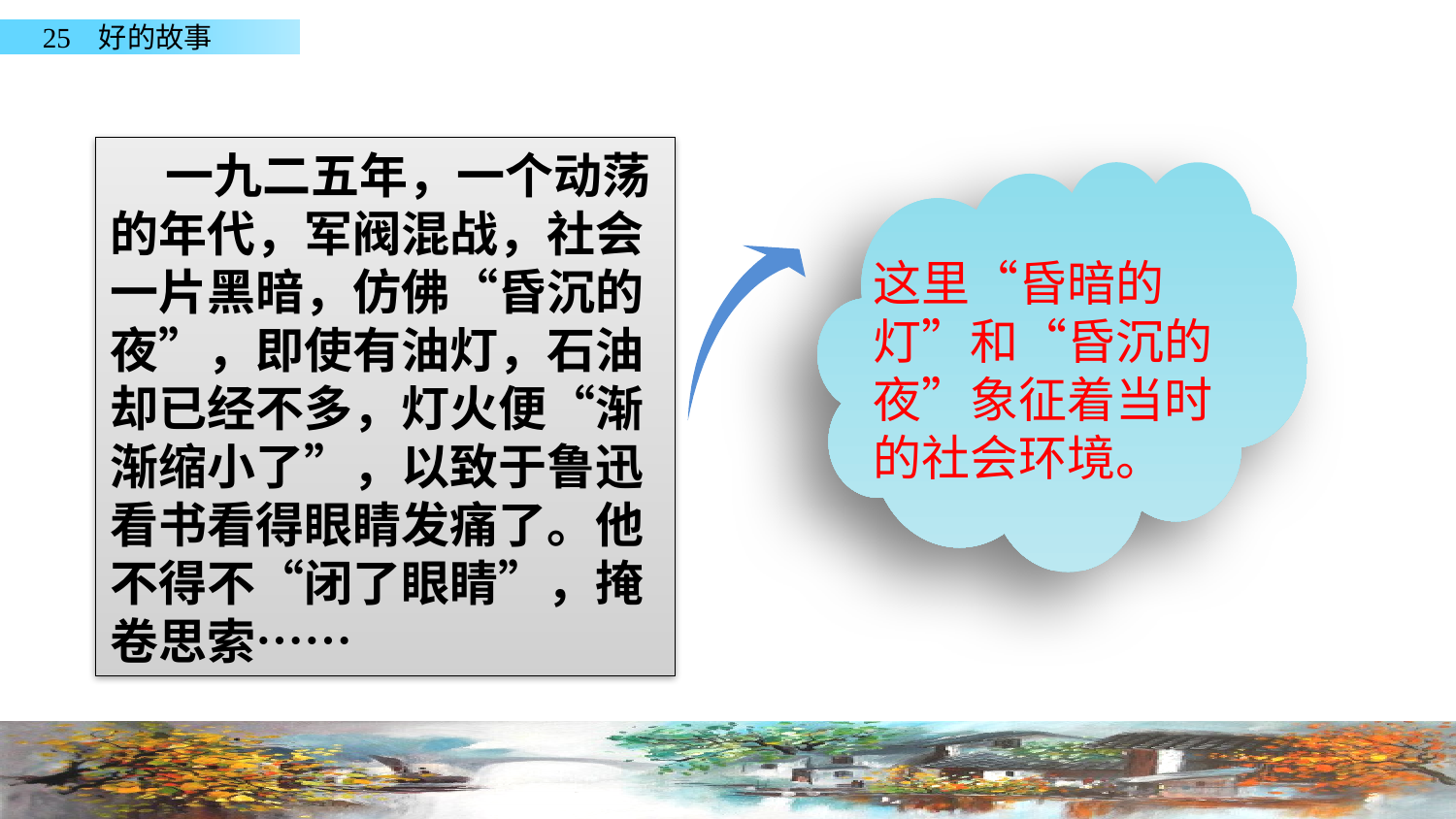

一九二五年，一个动荡的年代，军阀混战，社会一片黑暗，仿佛“昏沉的夜”，即使有油灯，石油却已经不多，灯火便“渐渐缩小了”，以致于鲁迅看书看得眼睛发痛了。他不得不“闭了眼睛”，掩卷思索……

这里“昏暗的灯”和“昏沉的夜”象征着当时的社会环境。